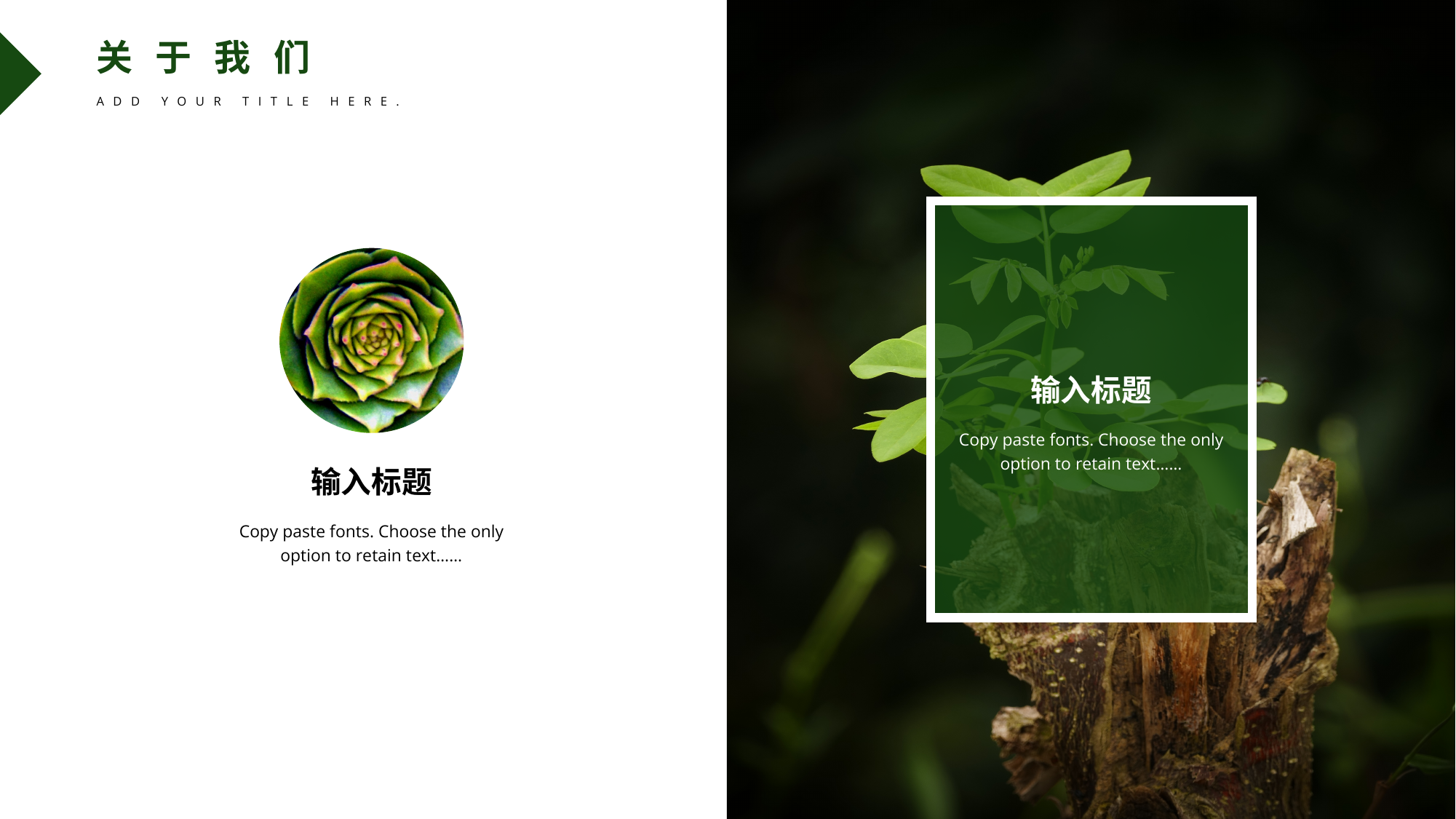

输入标题
Copy paste fonts. Choose the only option to retain text……

输入标题
Copy paste fonts. Choose the only option to retain text……
关于我们
ADD YOUR TITLE HERE.